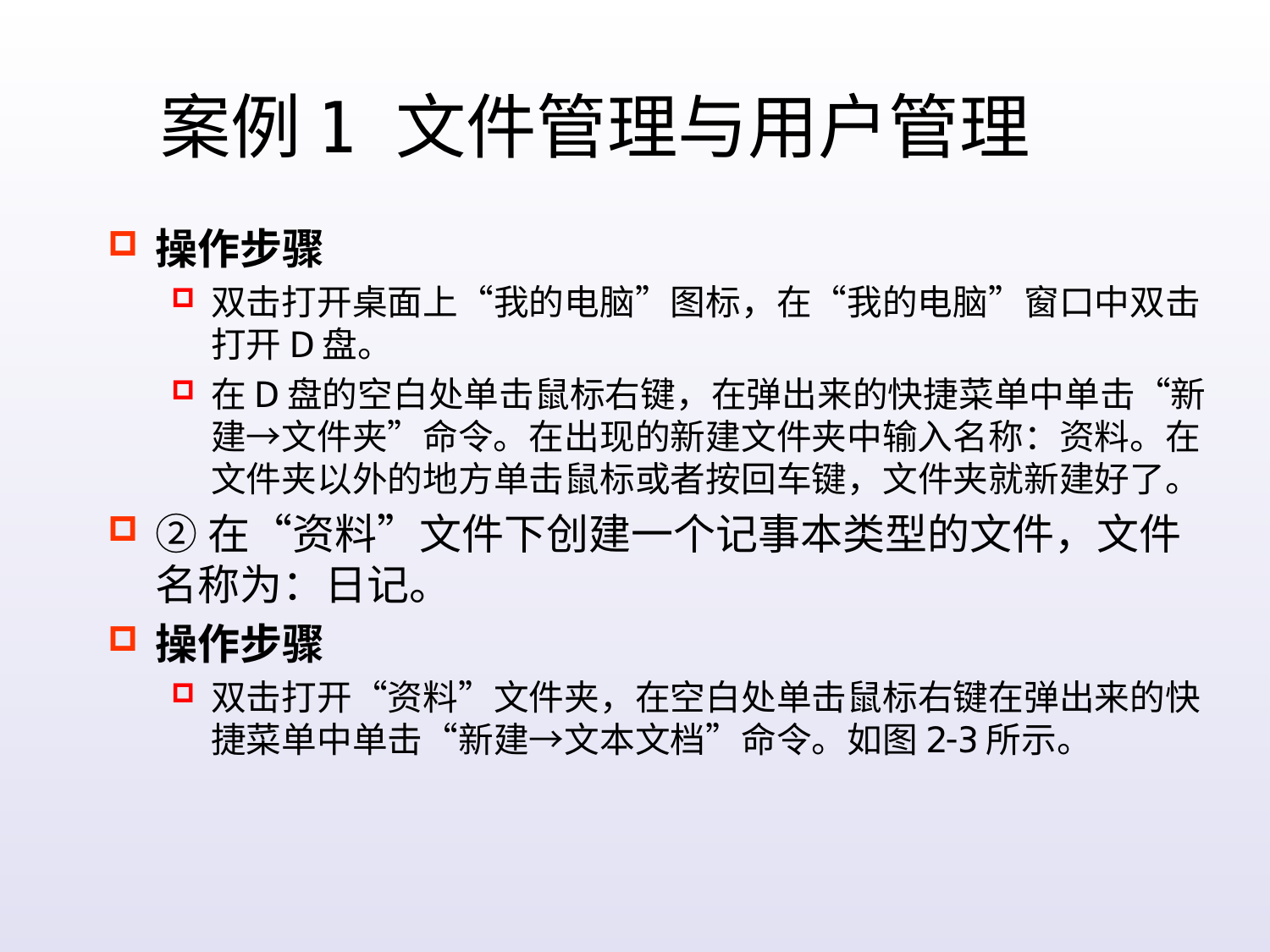

案例1 文件管理与用户管理
操作步骤
双击打开桌面上“我的电脑”图标，在“我的电脑”窗口中双击打开D盘。
在D盘的空白处单击鼠标右键，在弹出来的快捷菜单中单击“新建→文件夹”命令。在出现的新建文件夹中输入名称：资料。在文件夹以外的地方单击鼠标或者按回车键，文件夹就新建好了。
②在“资料”文件下创建一个记事本类型的文件，文件名称为：日记。
操作步骤
双击打开“资料”文件夹，在空白处单击鼠标右键在弹出来的快捷菜单中单击“新建→文本文档”命令。如图2-3所示。